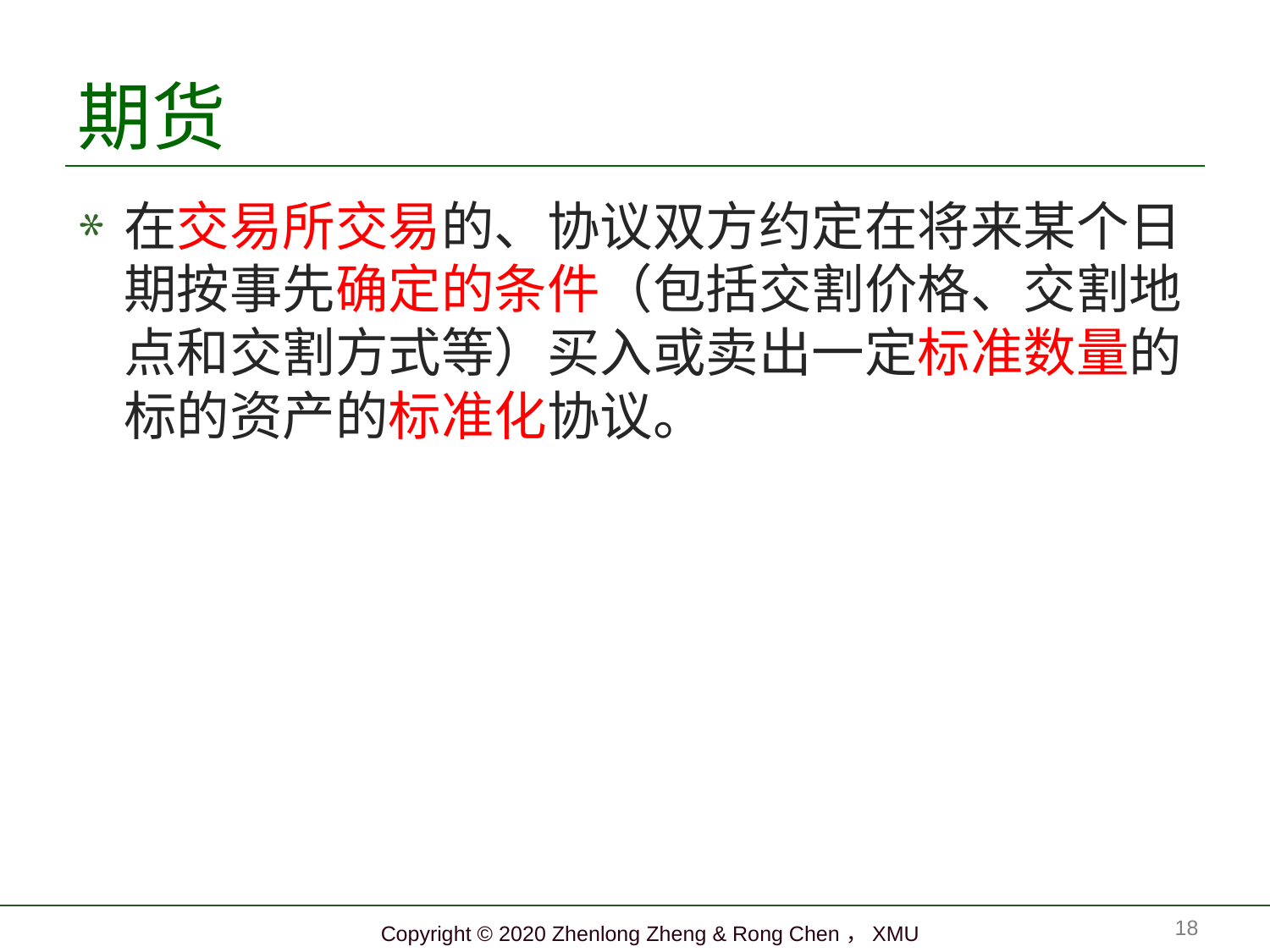

# 期货
在交易所交易的、协议双方约定在将来某个日期按事先确定的条件（包括交割价格、交割地点和交割方式等）买入或卖出一定标准数量的标的资产的标准化协议。
18